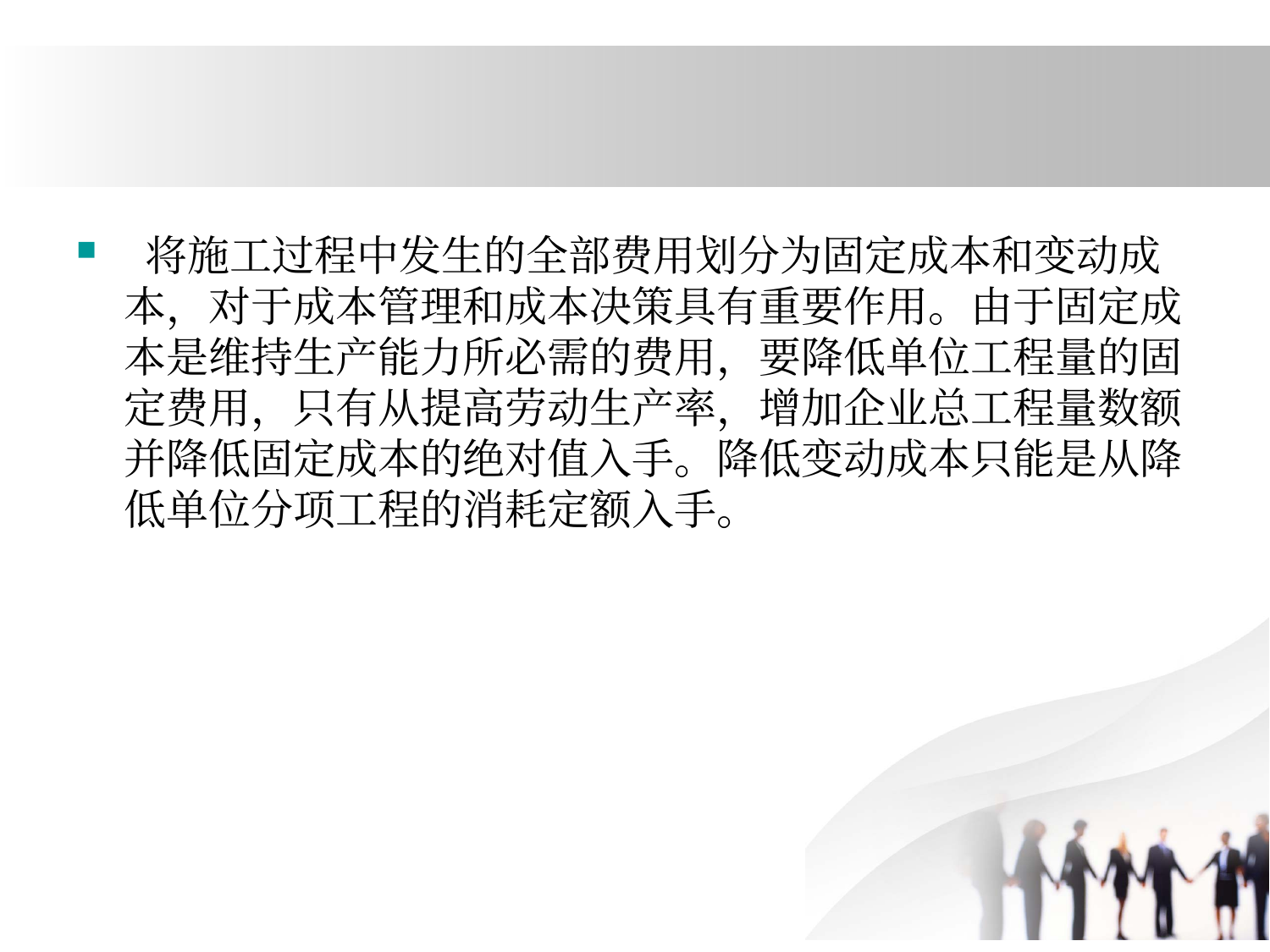

#
 将施工过程中发生的全部费用划分为固定成本和变动成本，对于成本管理和成本决策具有重要作用。由于固定成本是维持生产能力所必需的费用，要降低单位工程量的固定费用，只有从提高劳动生产率，增加企业总工程量数额并降低固定成本的绝对值入手。降低变动成本只能是从降低单位分项工程的消耗定额入手。